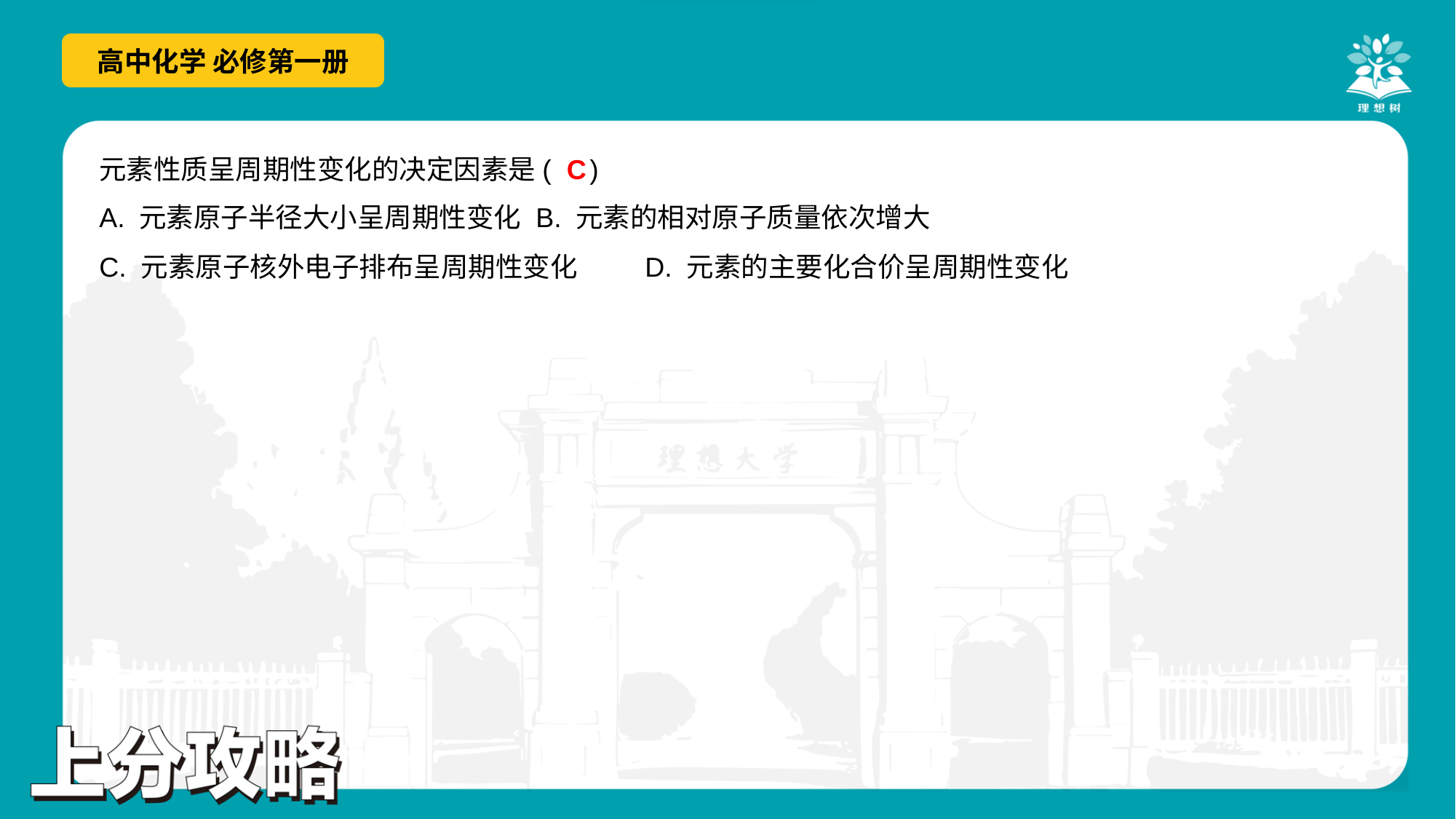

C
元素性质呈周期性变化的决定因素是(     )
A. 元素原子半径大小呈周期性变化	B. 元素的相对原子质量依次增大
C. 元素原子核外电子排布呈周期性变化	D. 元素的主要化合价呈周期性变化